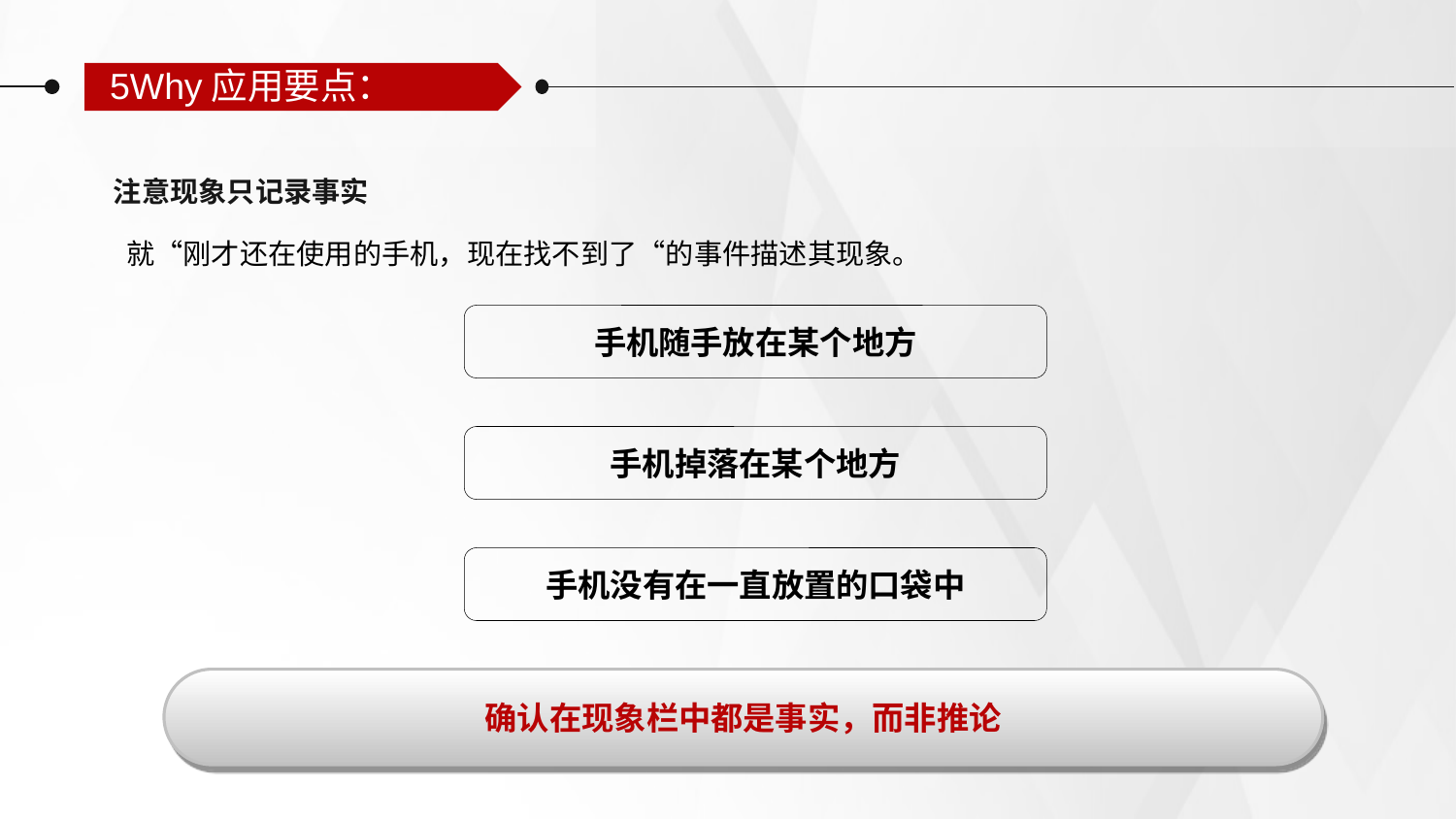

5Why应用要点：

注意现象只记录事实
 就“刚才还在使用的手机，现在找不到了“的事件描述其现象。
手机随手放在某个地方
手机掉落在某个地方
手机没有在一直放置的口袋中
确认在现象栏中都是事实，而非推论